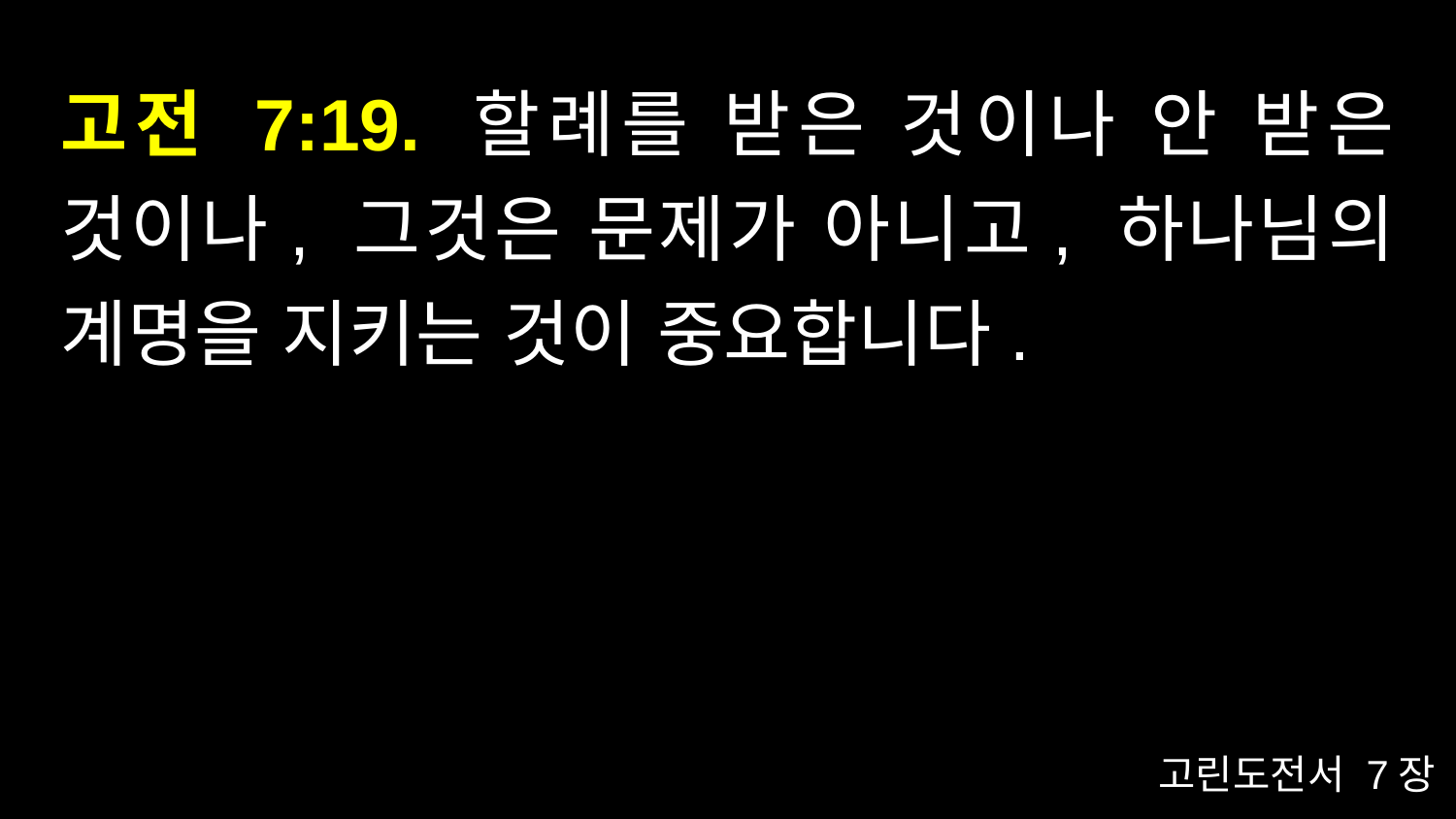

# 고전 7:19. 할례를 받은 것이나 안 받은 것이나, 그것은 문제가 아니고, 하나님의 계명을 지키는 것이 중요합니다.
고린도전서 7장